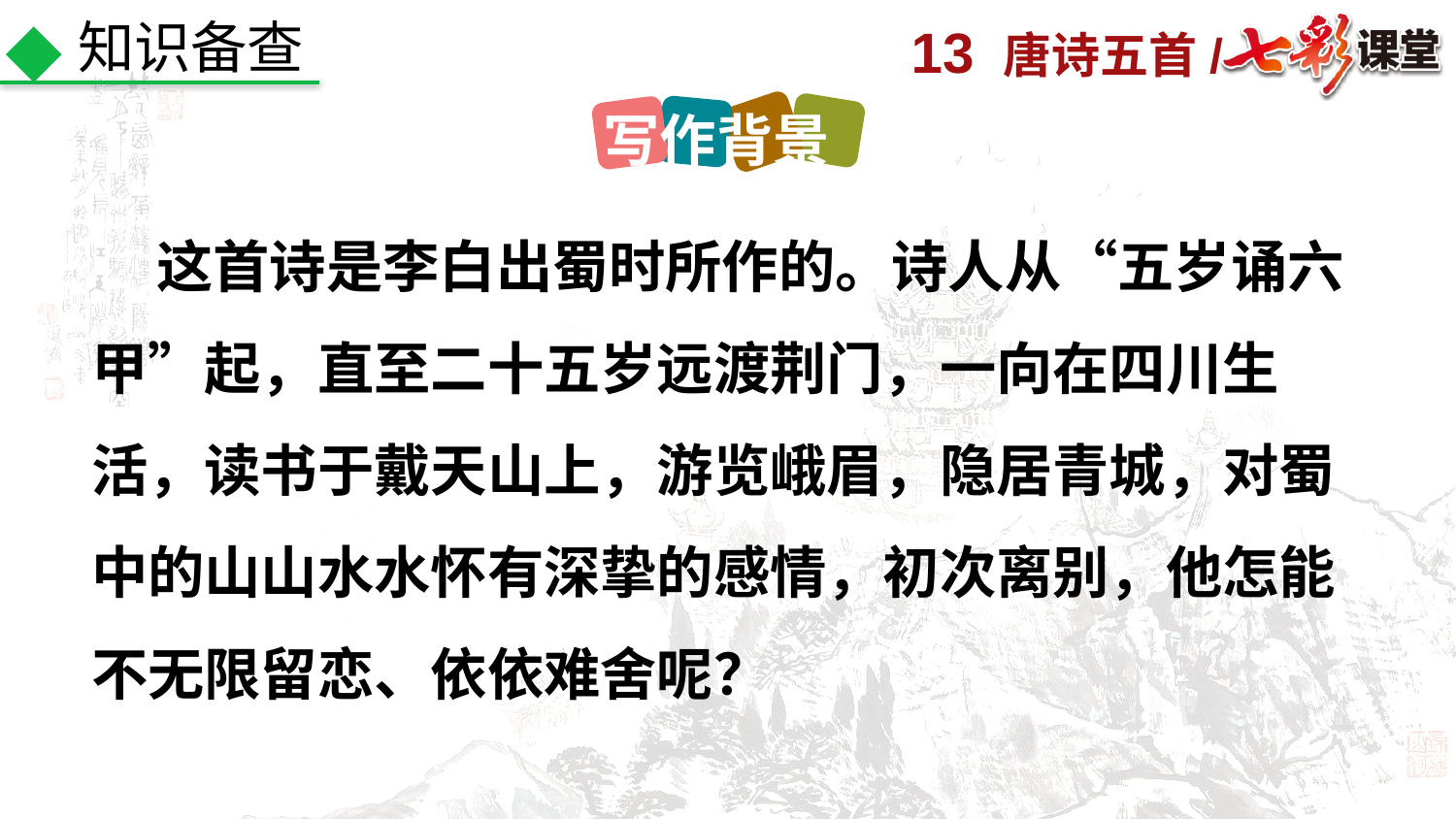

知识备查

写作背景

    这首诗是李白出蜀时所作的。诗人从“五岁诵六甲”起，直至二十五岁远渡荆门，一向在四川生活，读书于戴天山上，游览峨眉，隐居青城，对蜀中的山山水水怀有深挚的感情，初次离别，他怎能不无限留恋、依依难舍呢？